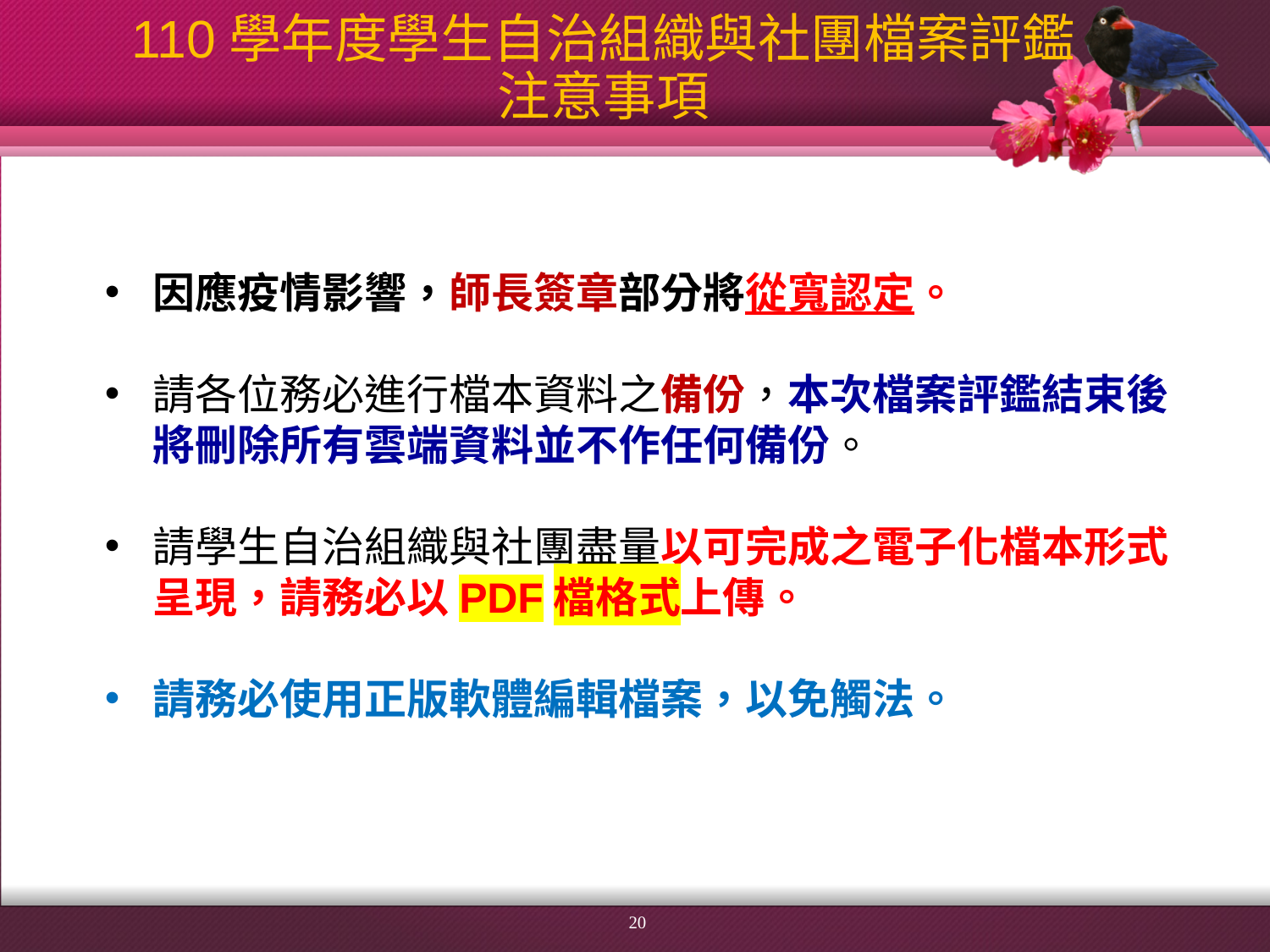

# 110學年度學生自治組織與社團檔案評鑑 注意事項

因應疫情影響，師長簽章部分將從寬認定。

請各位務必進行檔本資料之備份，本次檔案評鑑結束後將刪除所有雲端資料並不作任何備份。

請學生自治組織與社團盡量以可完成之電子化檔本形式呈現，請務必以PDF檔格式上傳。

請務必使用正版軟體編輯檔案，以免觸法。

20